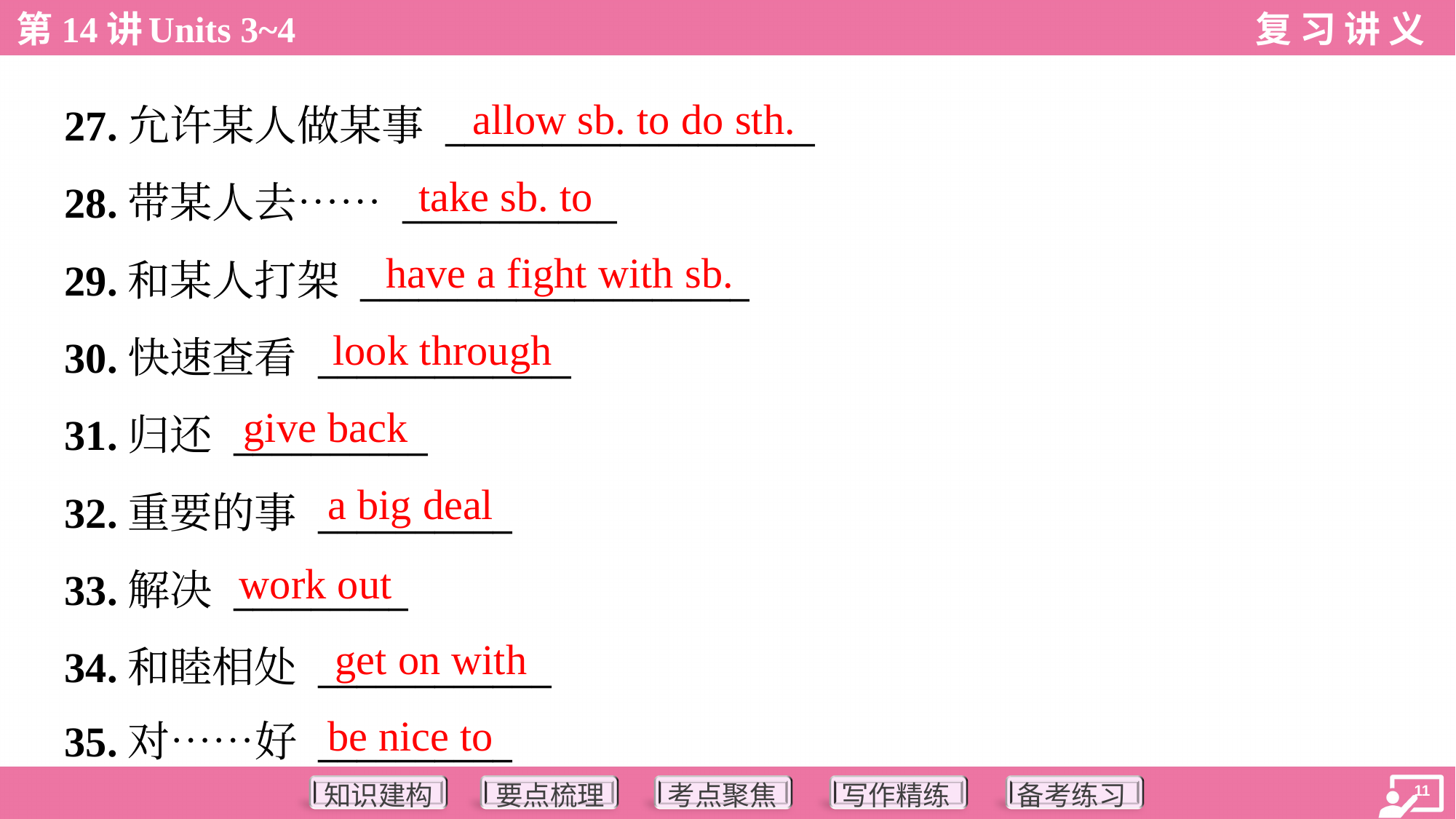

allow sb. to do sth.
27.允许某人做某事 ___________________
28.带某人去…… ___________
29.和某人打架 ____________________
30.快速查看 _____________
31.归还 __________
32.重要的事 __________
33.解决 _________
34.和睦相处 ____________
35.对……好 __________
take sb. to
have a fight with sb.
look through
give back
a big deal
work out
get on with
be nice to